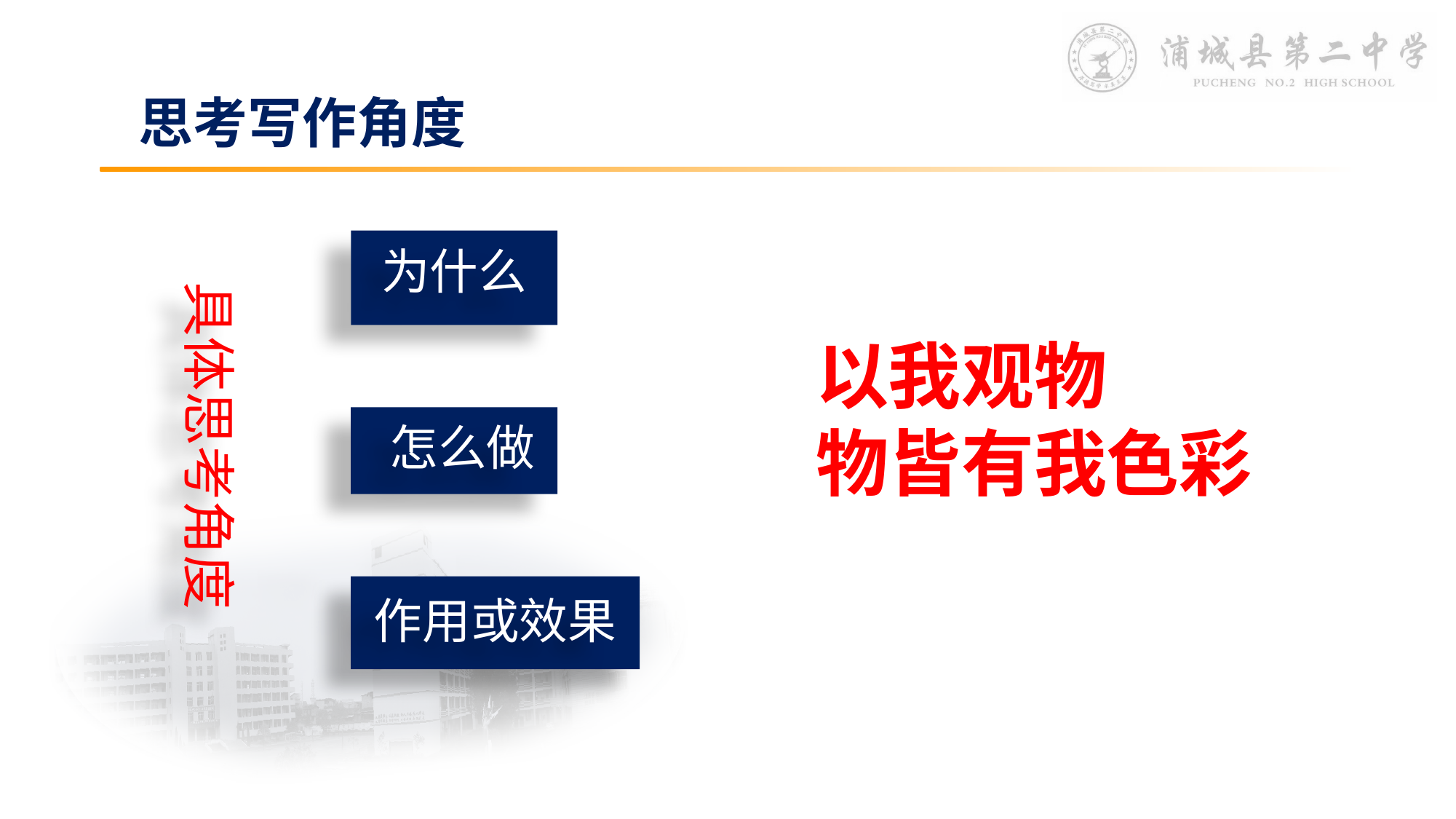

思考写作角度

为什么
具体思考角度
以我观物
物皆有我色彩

怎么做

作用或效果